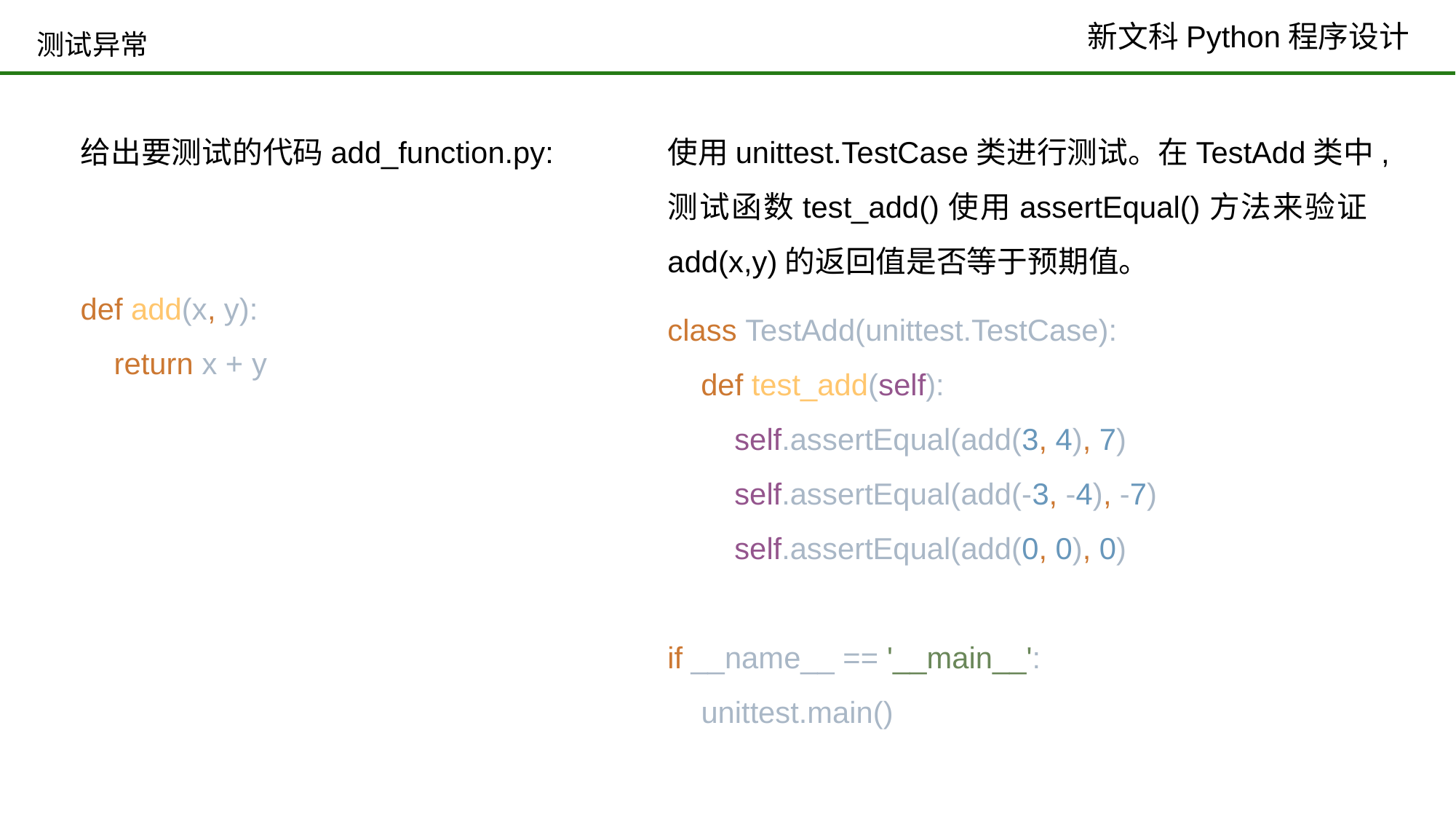

# 测试异常
给出要测试的代码add_function.py:
使用unittest.TestCase类进行测试。在TestAdd类中,测试函数test_add()使用assertEqual()方法来验证add(x,y)的返回值是否等于预期值。
def add(x, y):
    return x + y
class TestAdd(unittest.TestCase):
    def test_add(self):
        self.assertEqual(add(3, 4), 7)
        self.assertEqual(add(-3, -4), -7)
        self.assertEqual(add(0, 0), 0)
if __name__ == '__main__':
    unittest.main()